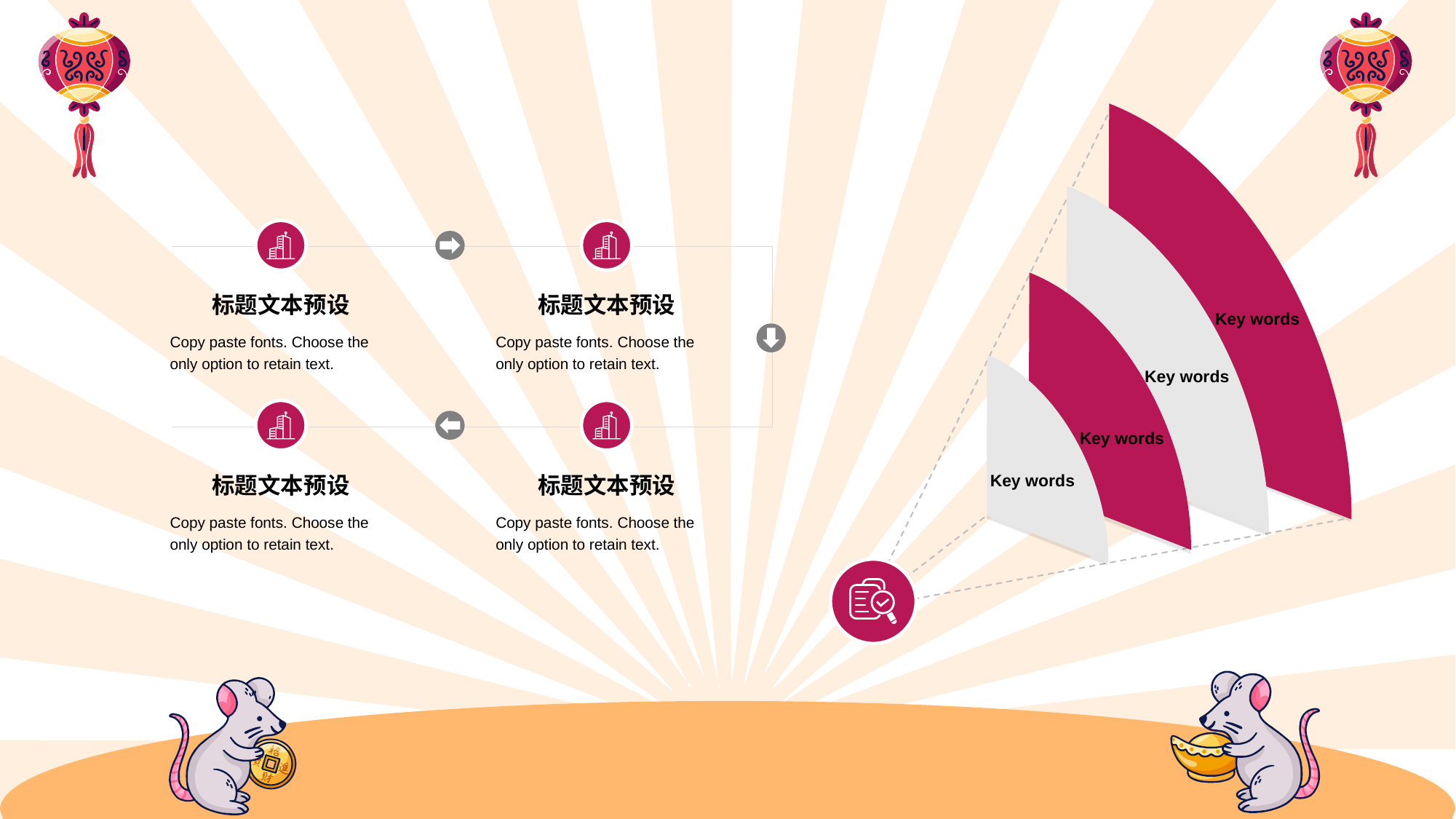

Key words
Key words

Key words

Key words

标题文本预设
标题文本预设

Copy paste fonts. Choose the only option to retain text.
Copy paste fonts. Choose the only option to retain text.

标题文本预设
标题文本预设
Copy paste fonts. Choose the only option to retain text.
Copy paste fonts. Choose the only option to retain text.